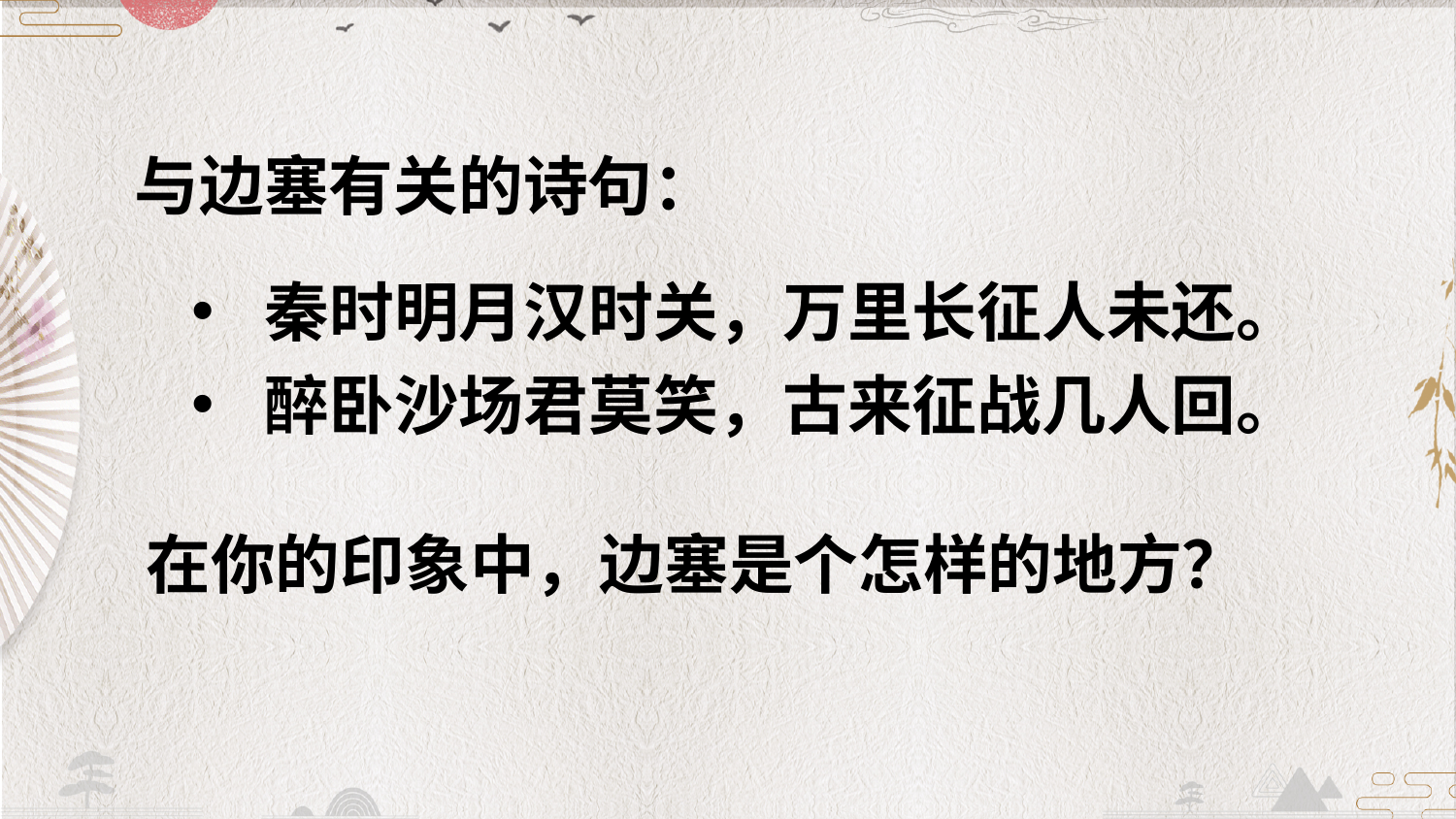

与边塞有关的诗句：
秦时明月汉时关，万里长征人未还。
醉卧沙场君莫笑，古来征战几人回。
在你的印象中，边塞是个怎样的地方？